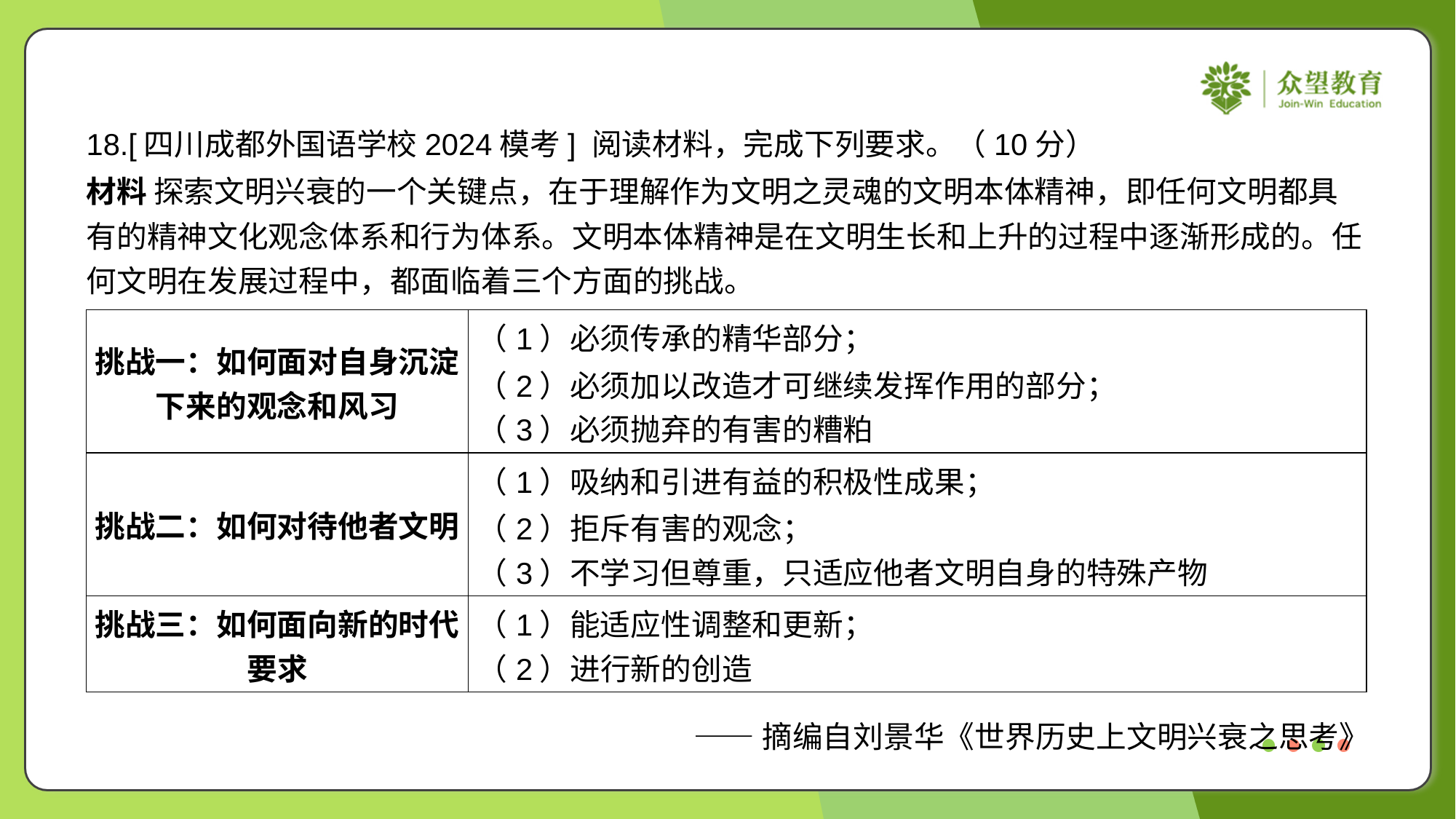

18.[四川成都外国语学校2024模考] 阅读材料，完成下列要求。（10分）
材料 探索文明兴衰的一个关键点，在于理解作为文明之灵魂的文明本体精神，即任何文明都具
有的精神文化观念体系和行为体系。文明本体精神是在文明生长和上升的过程中逐渐形成的。任
何文明在发展过程中，都面临着三个方面的挑战。
| 挑战一：如何面对自身沉淀 下来的观念和风习 | （1）必须传承的精华部分； （2）必须加以改造才可继续发挥作用的部分； （3）必须抛弃的有害的糟粕 |
| --- | --- |
| 挑战二：如何对待他者文明 | （1）吸纳和引进有益的积极性成果； （2）拒斥有害的观念； （3）不学习但尊重，只适应他者文明自身的特殊产物 |
| 挑战三：如何面向新的时代 要求 | （1）能适应性调整和更新； （2）进行新的创造 |
——摘编自刘景华《世界历史上文明兴衰之思考》